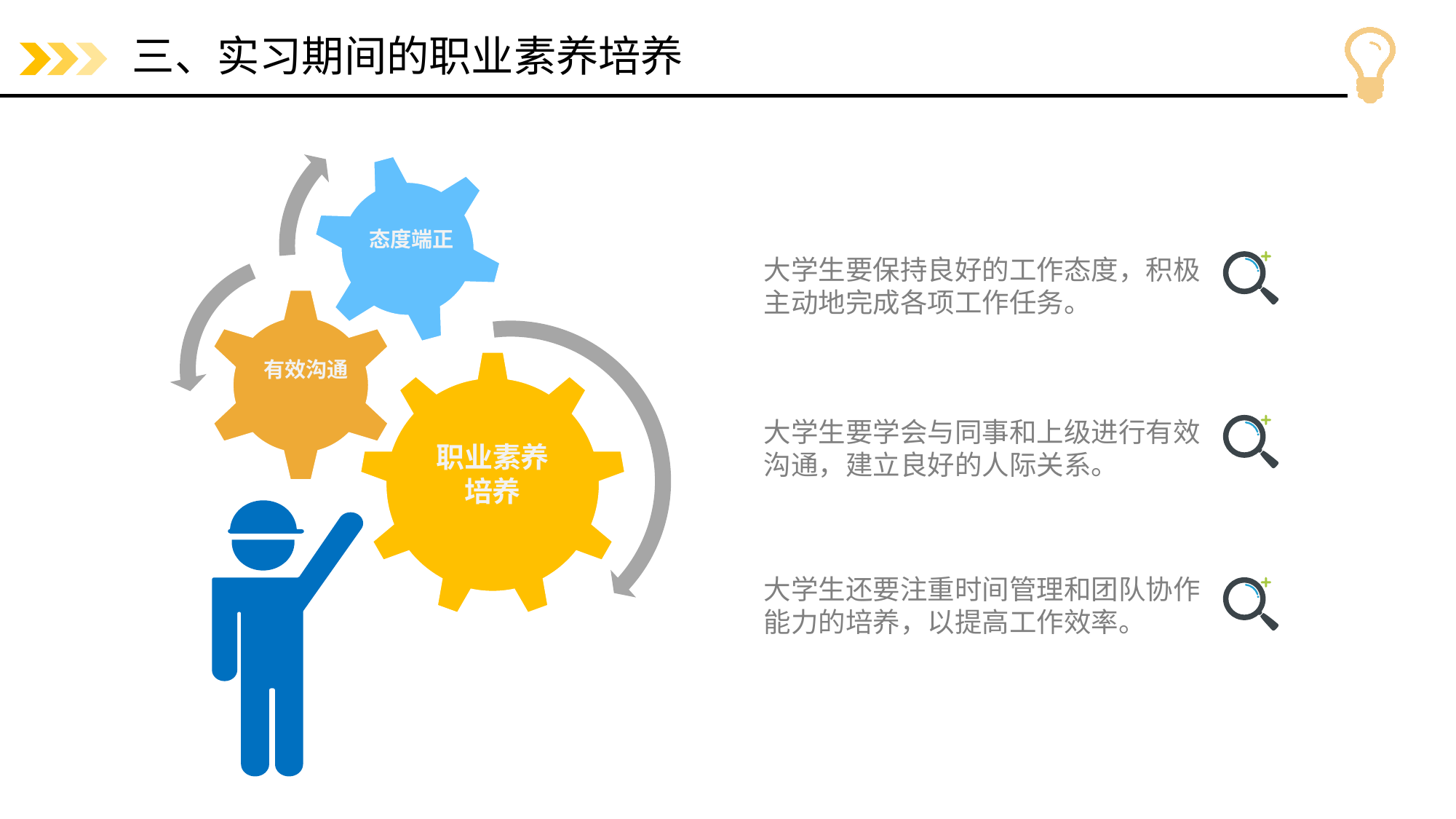

17
# 三、实习期间的职业素养培养

态度端正

大学生要保持良好的工作态度，积极主动地完成各项工作任务。

有效沟通

大学生要学会与同事和上级进行有效沟通，建立良好的人际关系。

职业素养
培养

大学生还要注重时间管理和团队协作能力的培养，以提高工作效率。